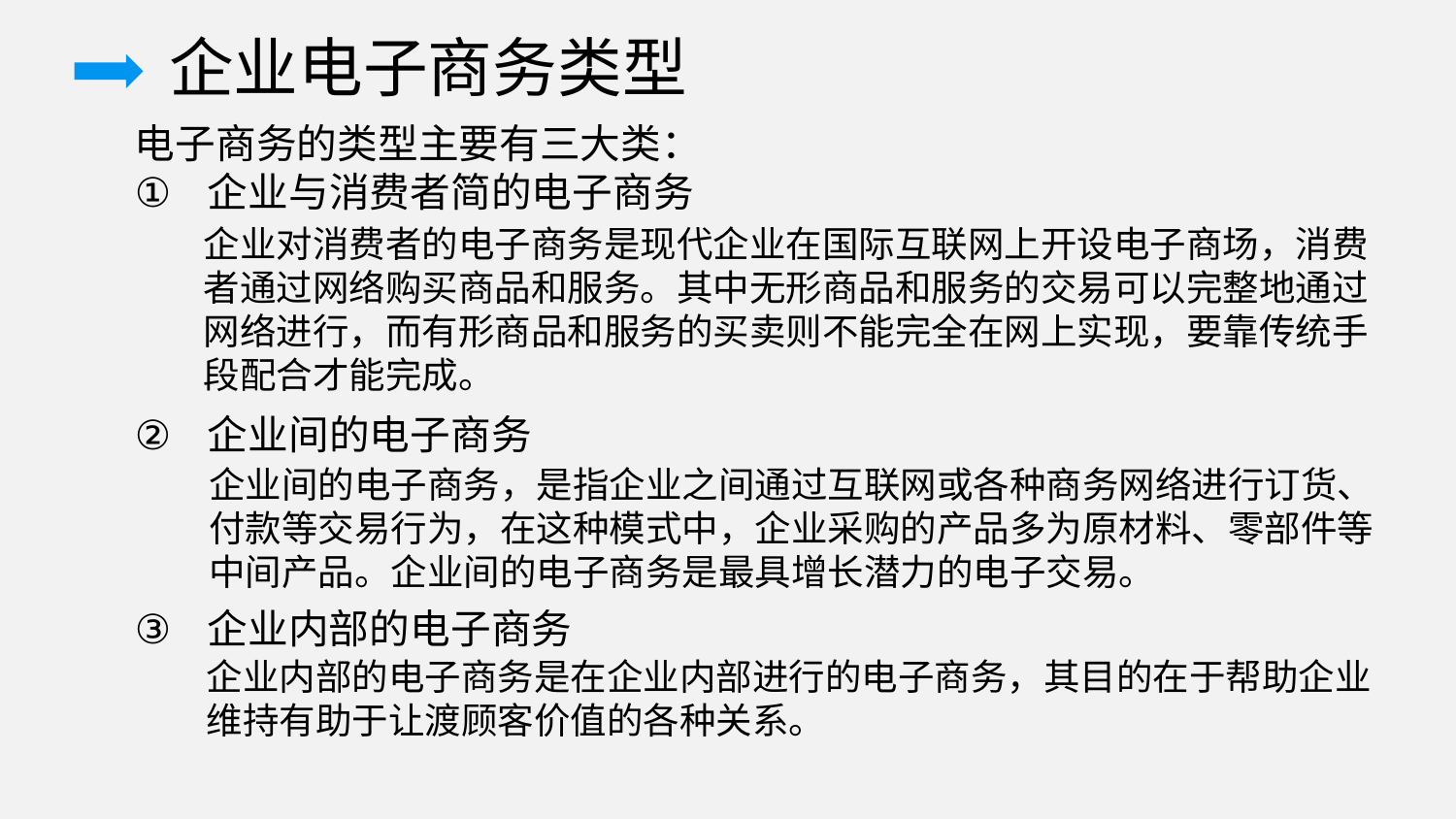

企业电子商务类型
电子商务的类型主要有三大类：
企业与消费者简的电子商务

企业间的电子商务

企业内部的电子商务
企业对消费者的电子商务是现代企业在国际互联网上开设电子商场，消费者通过网络购买商品和服务。其中无形商品和服务的交易可以完整地通过网络进行，而有形商品和服务的买卖则不能完全在网上实现，要靠传统手段配合才能完成。

企业间的电子商务，是指企业之间通过互联网或各种商务网络进行订货、付款等交易行为，在这种模式中，企业采购的产品多为原材料、零部件等中间产品。企业间的电子商务是最具增长潜力的电子交易。
企业内部的电子商务是在企业内部进行的电子商务，其目的在于帮助企业维持有助于让渡顾客价值的各种关系。